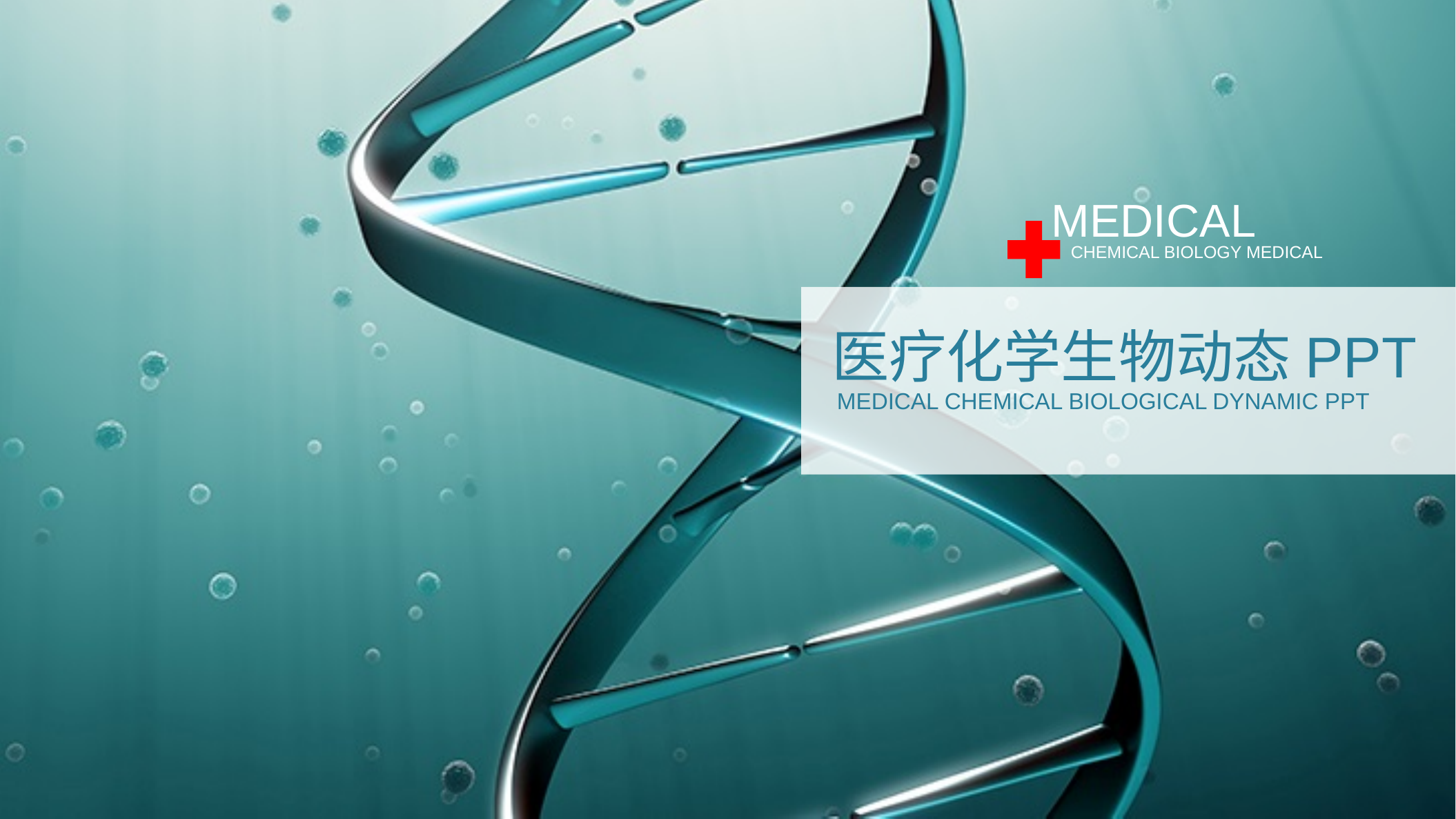

medical

Chemical biology medical

医疗化学生物动态PPT
MEDICAL CHEMICAL BIOLOGICAL DYNAMIC PPT